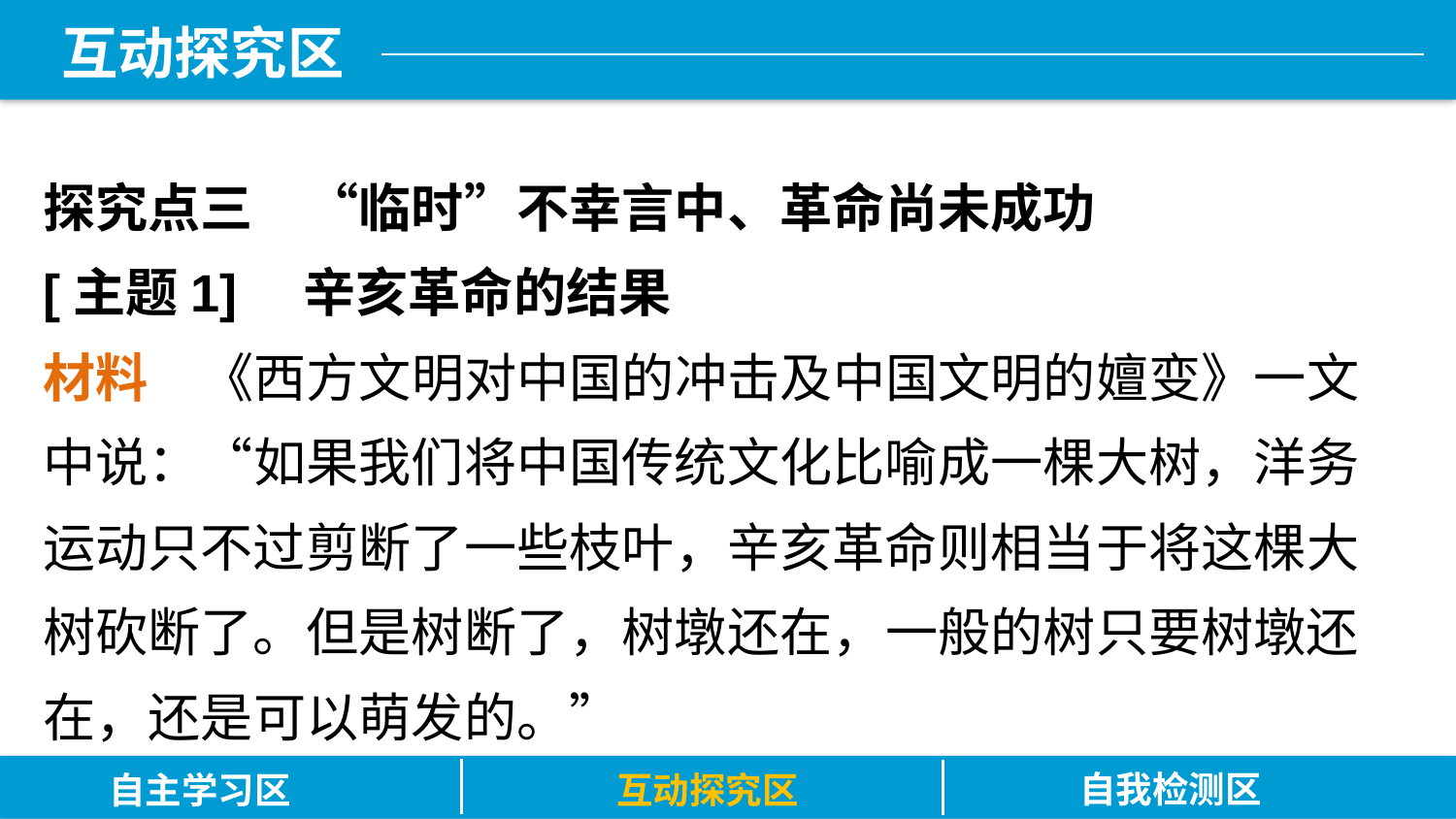

探究点三　“临时”不幸言中、革命尚未成功
[主题1]　辛亥革命的结果
材料　《西方文明对中国的冲击及中国文明的嬗变》一文中说：“如果我们将中国传统文化比喻成一棵大树，洋务运动只不过剪断了一些枝叶，辛亥革命则相当于将这棵大树砍断了。但是树断了，树墩还在，一般的树只要树墩还在，还是可以萌发的。”
自我检测区
自主学习区
互动探究区